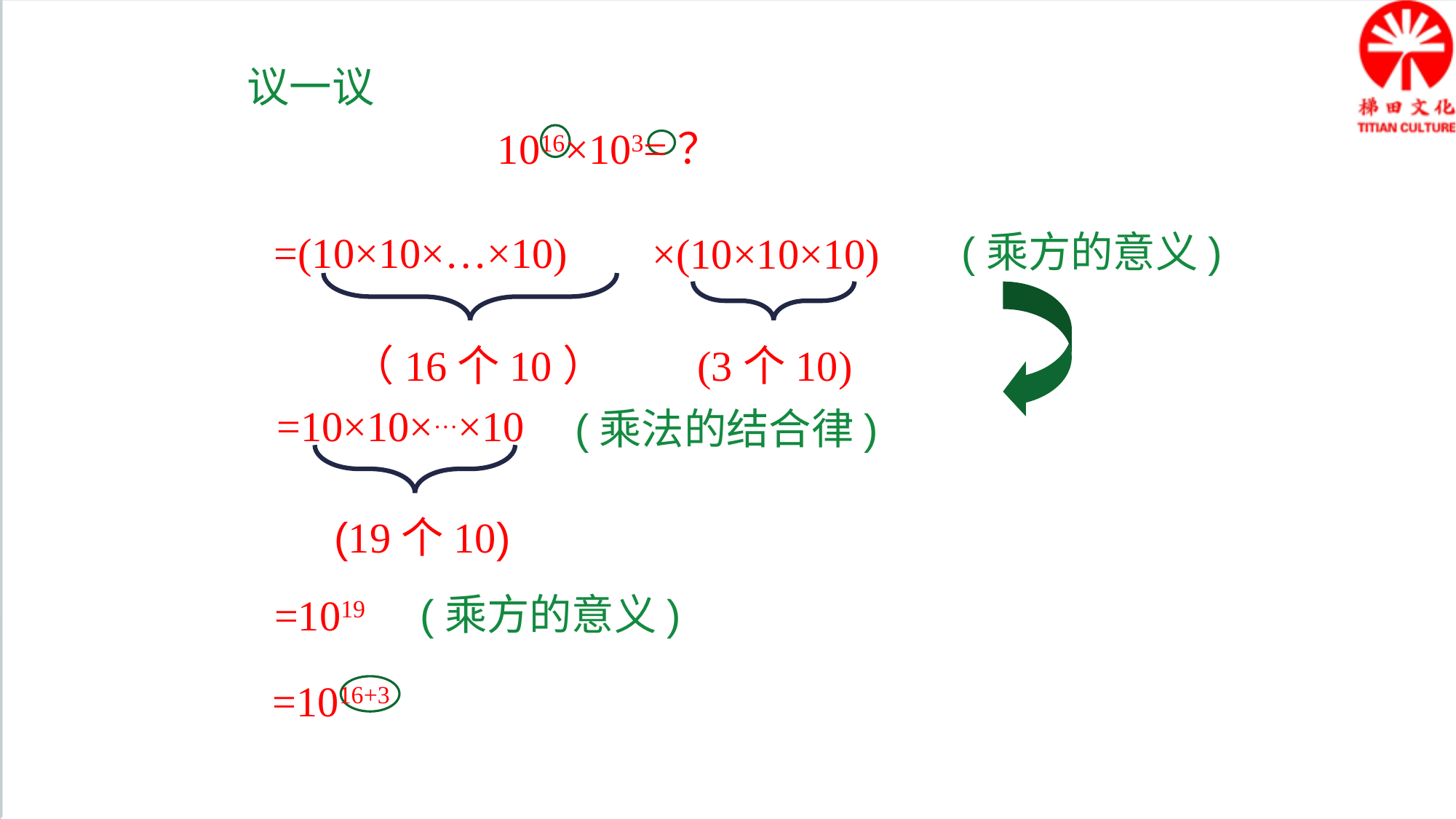

议一议
1016×103=？

(乘方的意义)

=(10×10×…×10)
×(10×10×10)

(3个10)
（16个10）

=10×10×…×10
(乘法的结合律)
(19个10)
(乘方的意义)
=1019
=1016+3